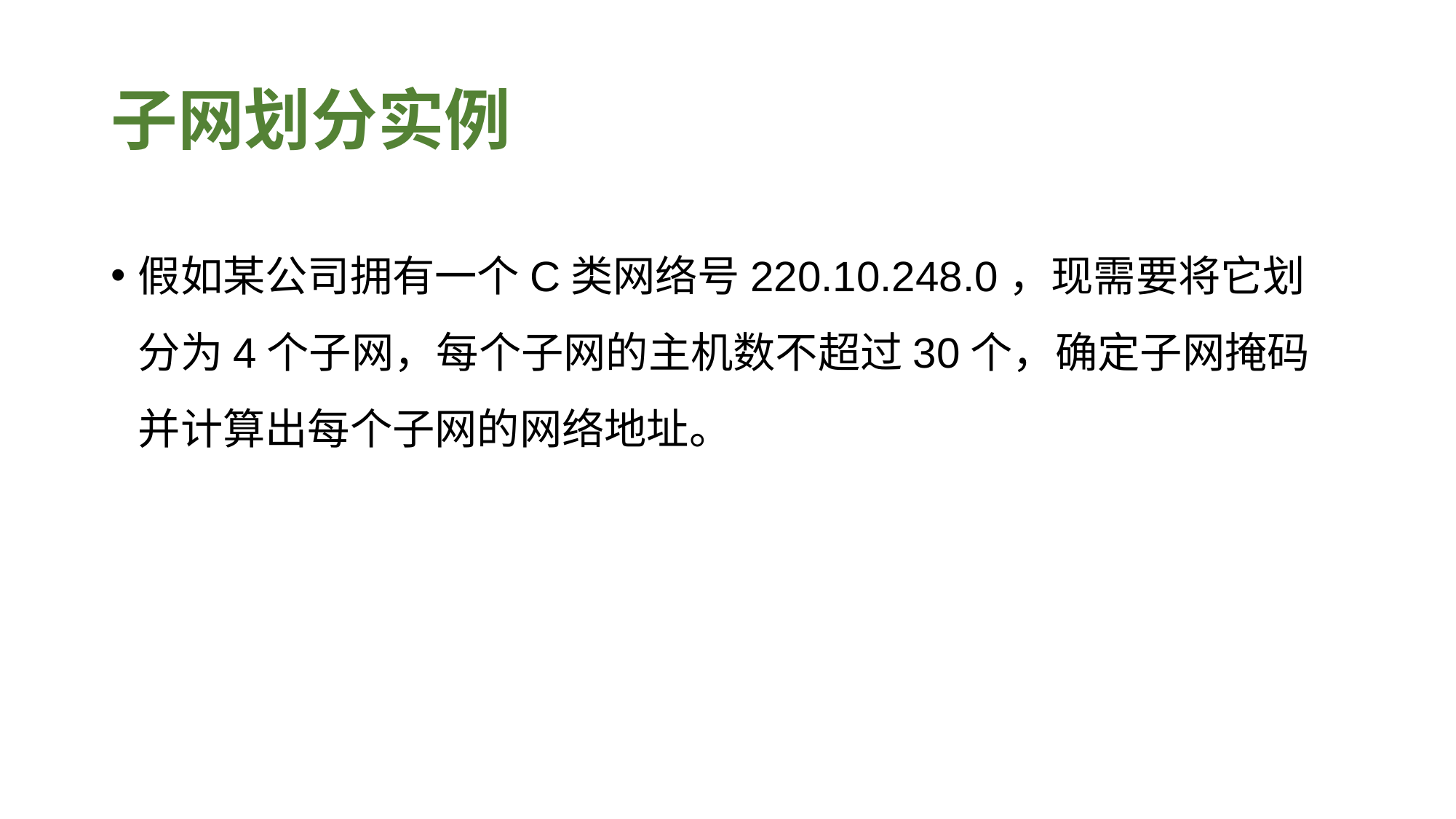

# 子网划分实例
假如某公司拥有一个C类网络号220.10.248.0，现需要将它划分为4个子网，每个子网的主机数不超过30个，确定子网掩码并计算出每个子网的网络地址。